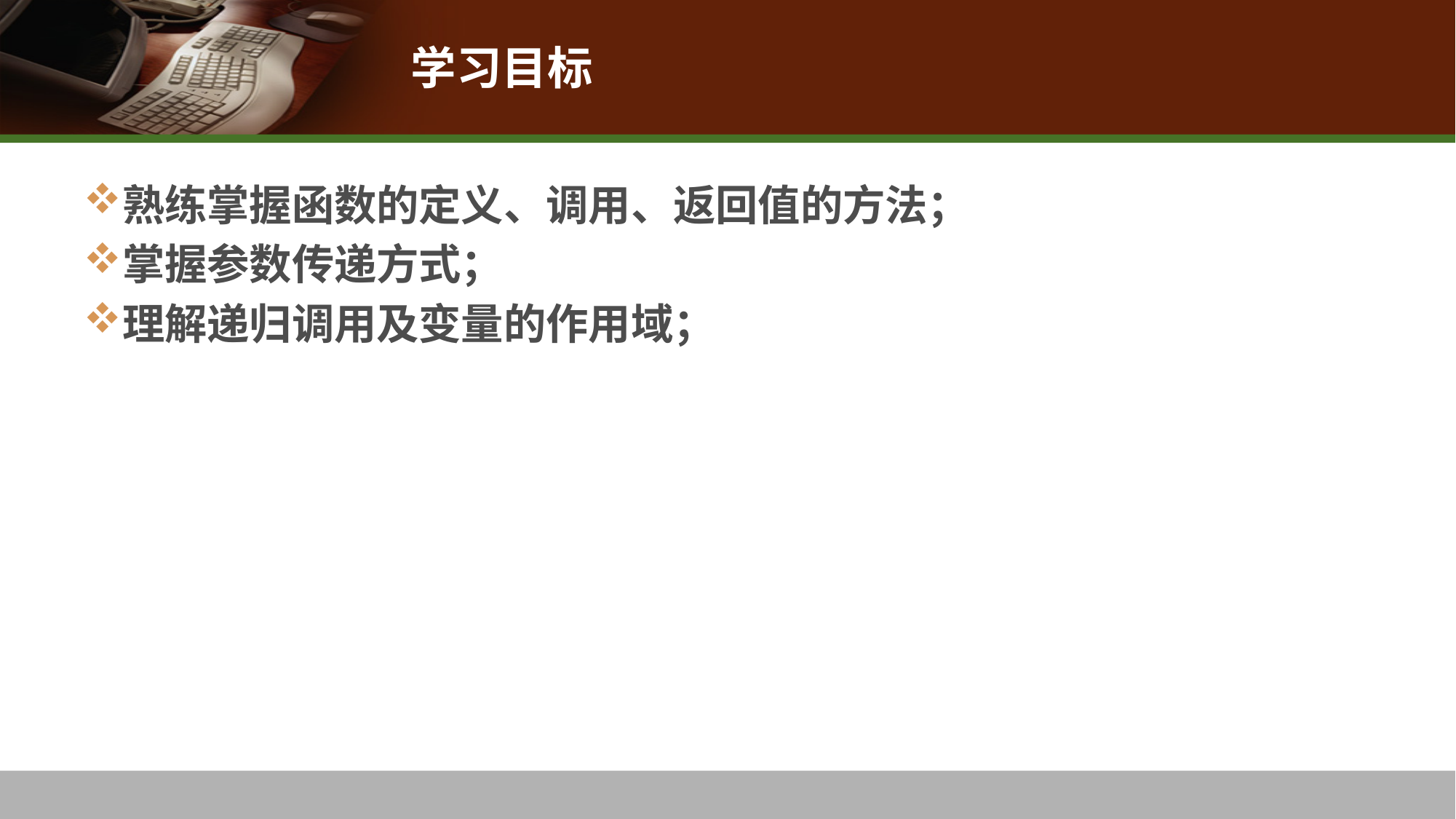

# 学习目标
熟练掌握函数的定义、调用、返回值的方法；
掌握参数传递方式；
理解递归调用及变量的作用域；